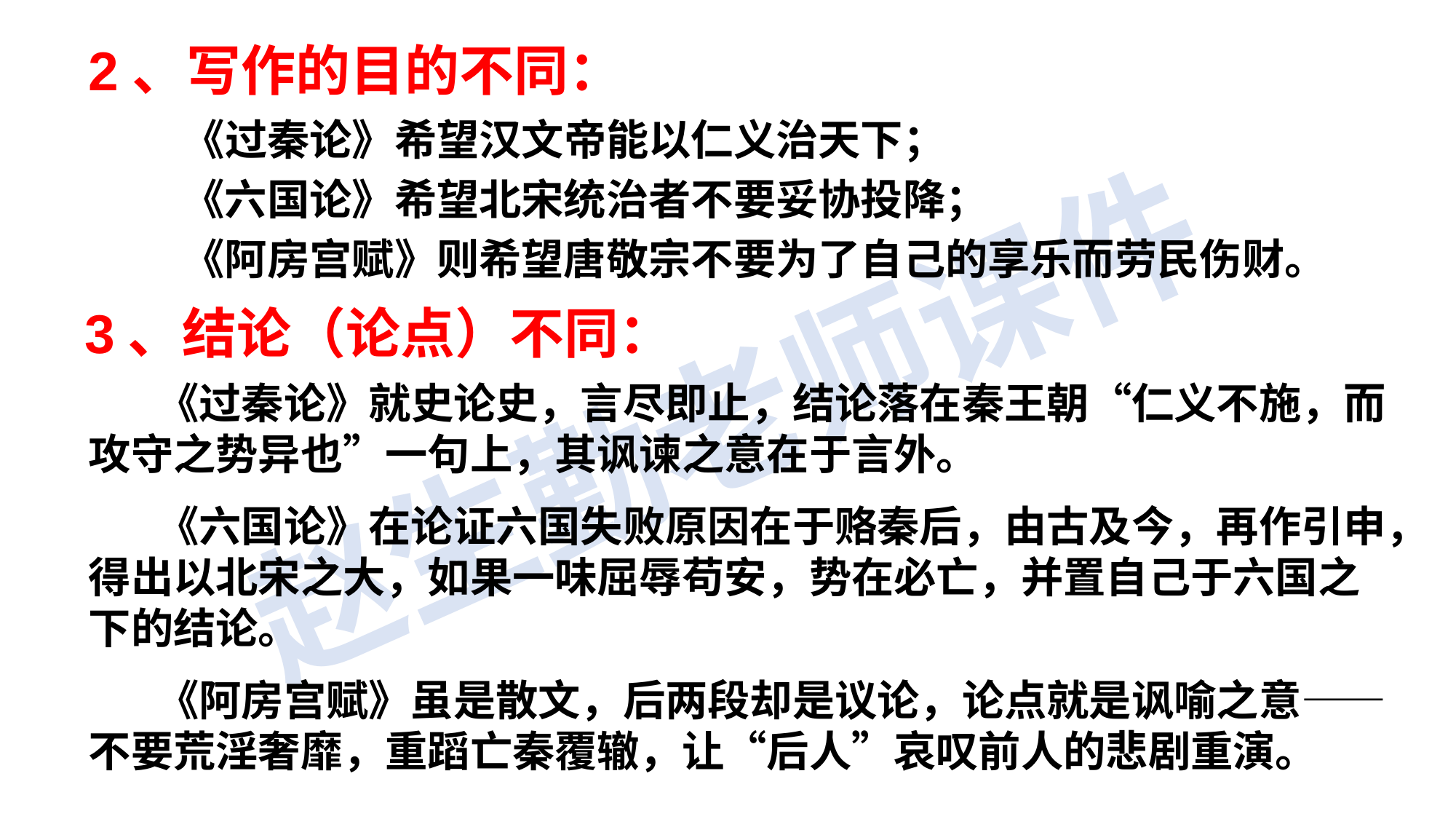

2、写作的目的不同：
《过秦论》希望汉文帝能以仁义治天下；
《六国论》希望北宋统治者不要妥协投降；
《阿房宫赋》则希望唐敬宗不要为了自己的享乐而劳民伤财。
3、结论（论点）不同：
      《过秦论》就史论史，言尽即止，结论落在秦王朝“仁义不施，而攻守之势异也”一句上，其讽谏之意在于言外。
      《六国论》在论证六国失败原因在于赂秦后，由古及今，再作引申，得出以北宋之大，如果一味屈辱苟安，势在必亡，并置自己于六国之下的结论。
      《阿房宫赋》虽是散文，后两段却是议论，论点就是讽喻之意——不要荒淫奢靡，重蹈亡秦覆辙，让“后人”哀叹前人的悲剧重演。